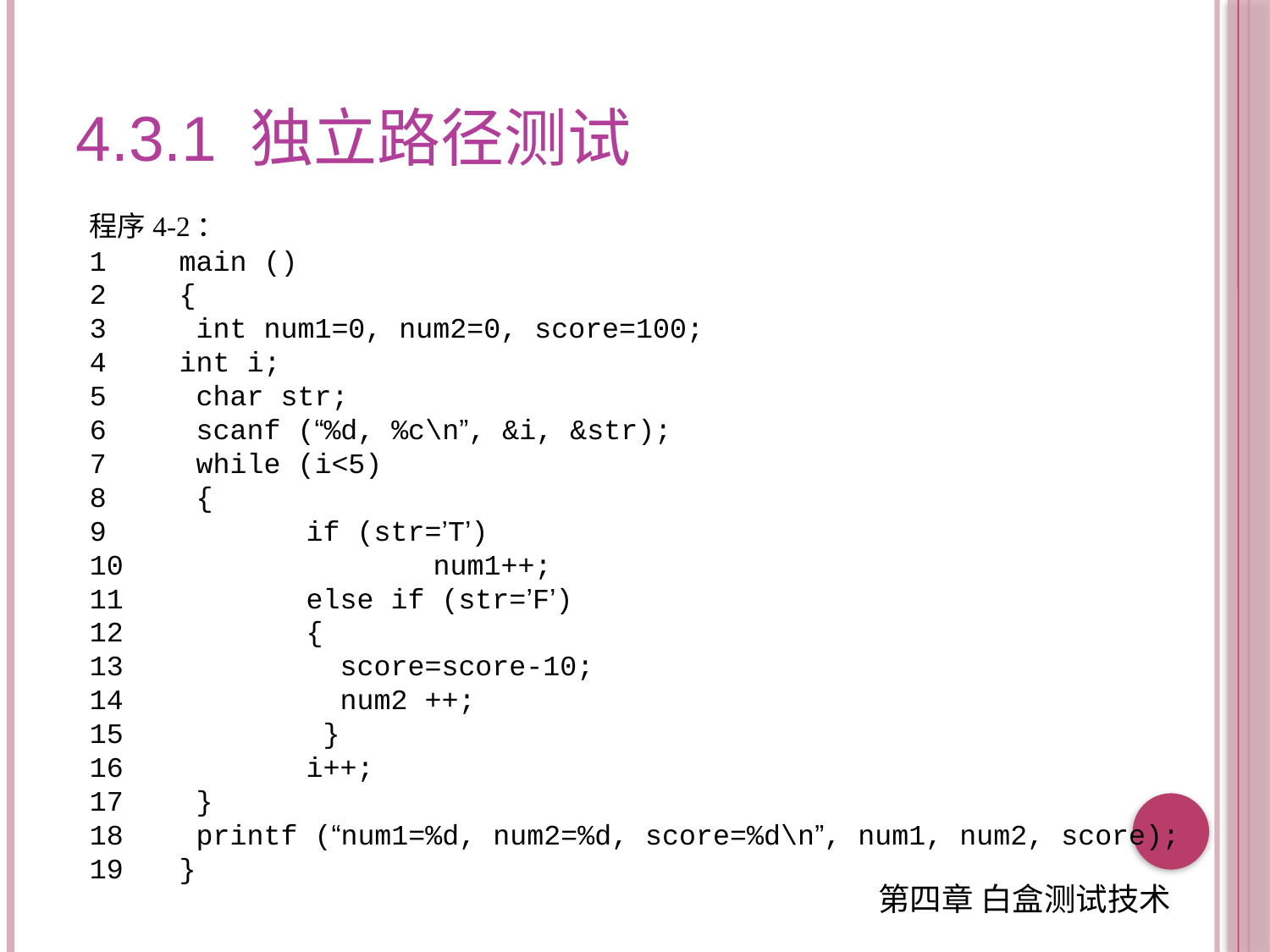

4.3.1 独立路径测试
程序4-2：
1	main ()
2	{
3	 int num1=0, num2=0, score=100;
4	int i;
5	 char str;
6	 scanf (“%d, %c\n”, &i, &str);
7	 while (i<5)
8	 {
9		if (str=’T’)
10			num1++;
11		else if (str=’F’)
12		{
13		  score=score-10;
14		  num2 ++;
15		 }
16		i++;
17	 }
18	 printf (“num1=%d, num2=%d, score=%d\n”, num1, num2, score);
19	}